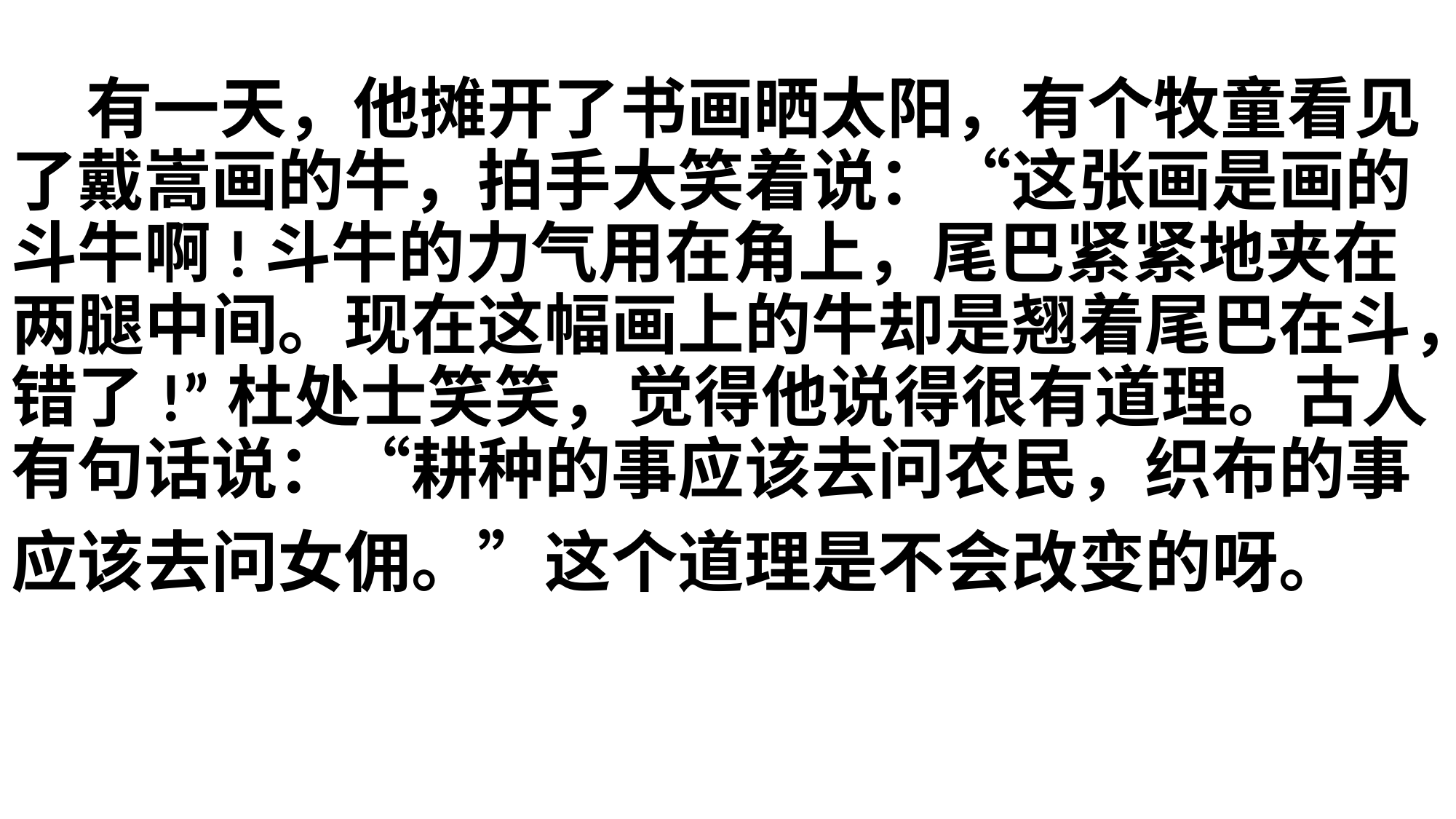

# 有一天，他摊开了书画晒太阳，有个牧童看见了戴嵩画的牛，拍手大笑着说：“这张画是画的斗牛啊!斗牛的力气用在角上，尾巴紧紧地夹在两腿中间。现在这幅画上的牛却是翘着尾巴在斗，错了!”杜处士笑笑，觉得他说得很有道理。古人有句话说：“耕种的事应该去问农民，织布的事应该去问女佣。”这个道理是不会改变的呀。